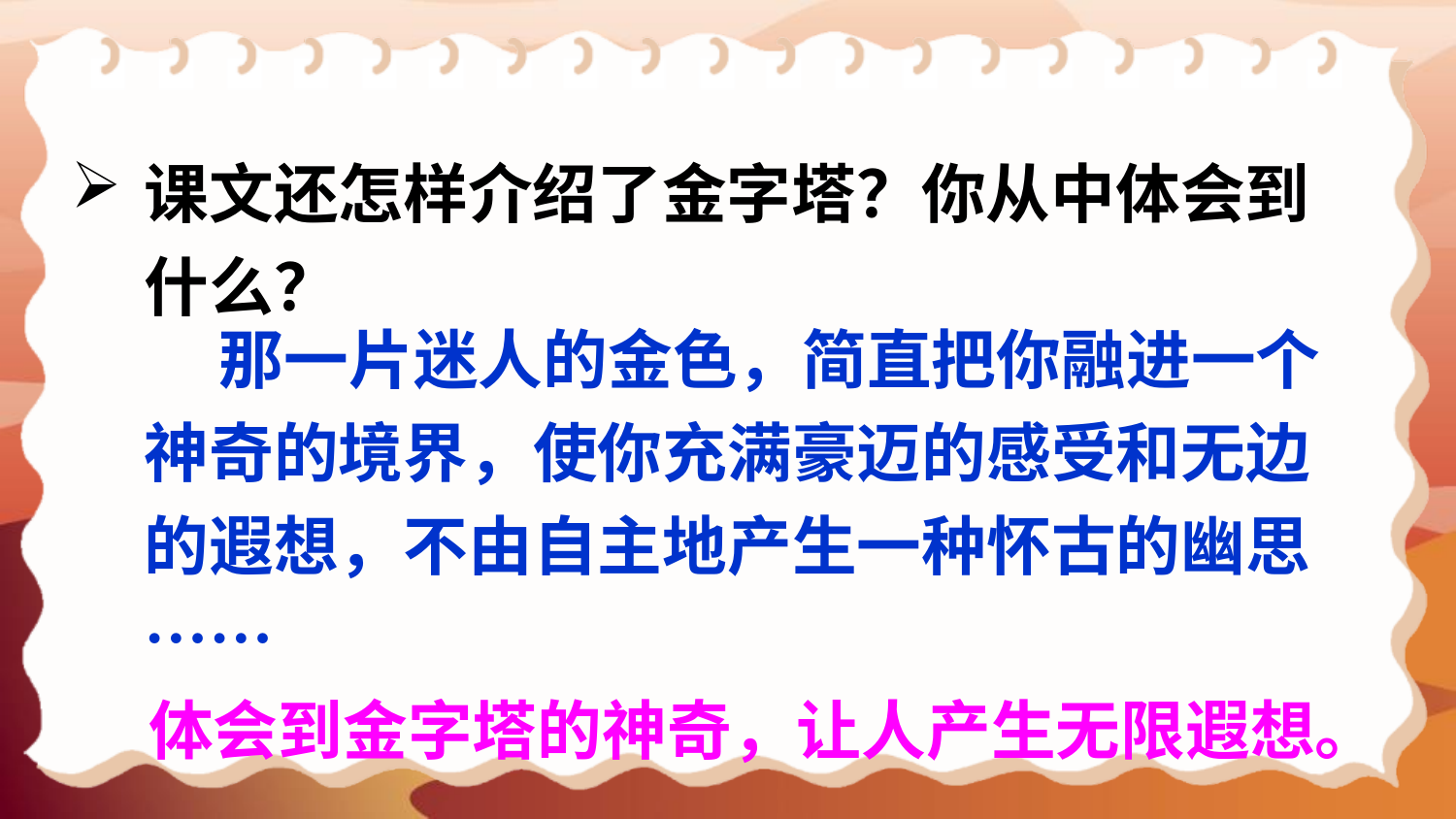

课文还怎样介绍了金字塔？你从中体会到什么？
    那一片迷人的金色，简直把你融进一个神奇的境界，使你充满豪迈的感受和无边的遐想，不由自主地产生一种怀古的幽思……
体会到金字塔的神奇，让人产生无限遐想。